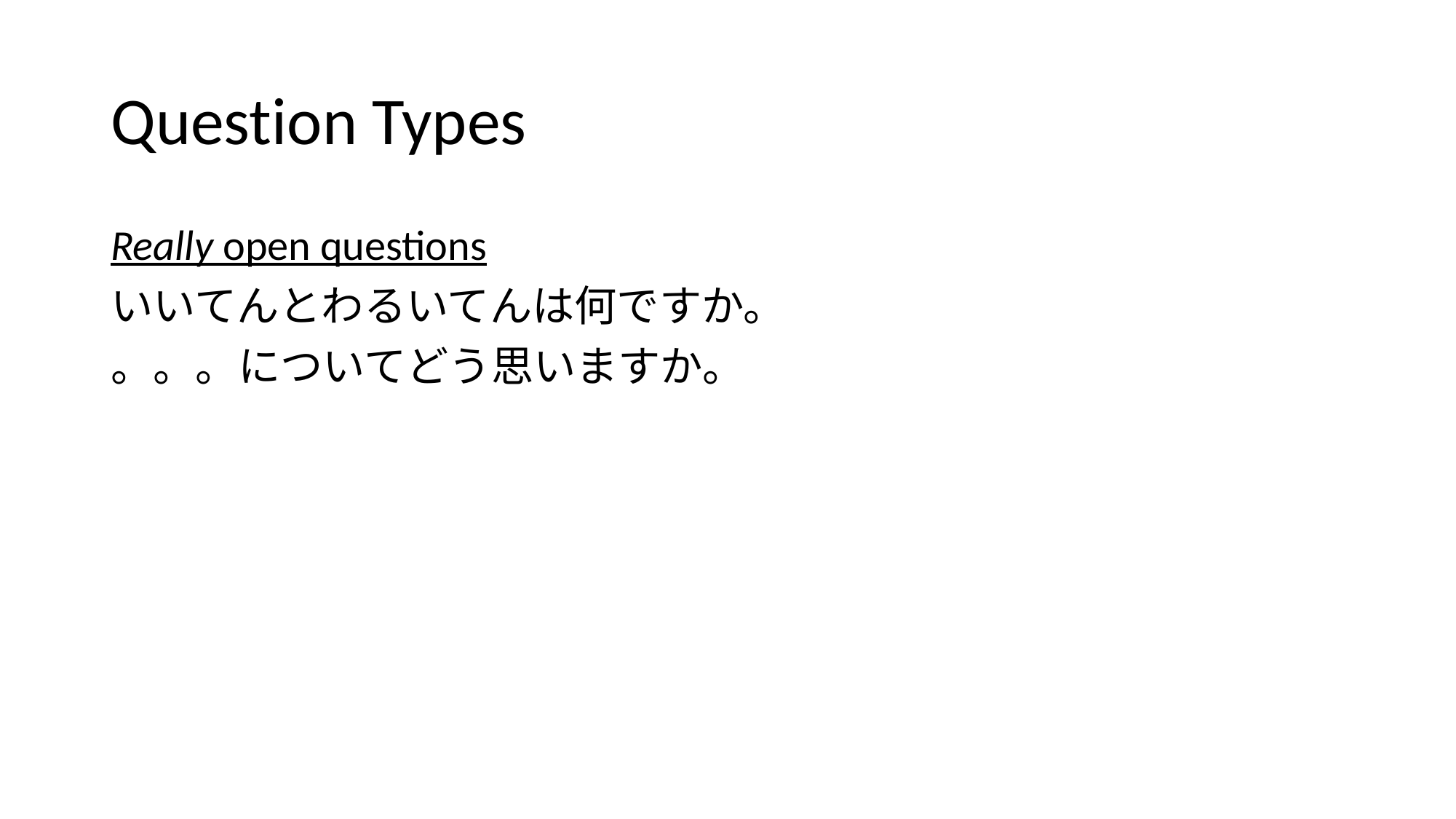

# Question Types
Really open questions
いいてんとわるいてんは何ですか。
。。。についてどう思いますか。